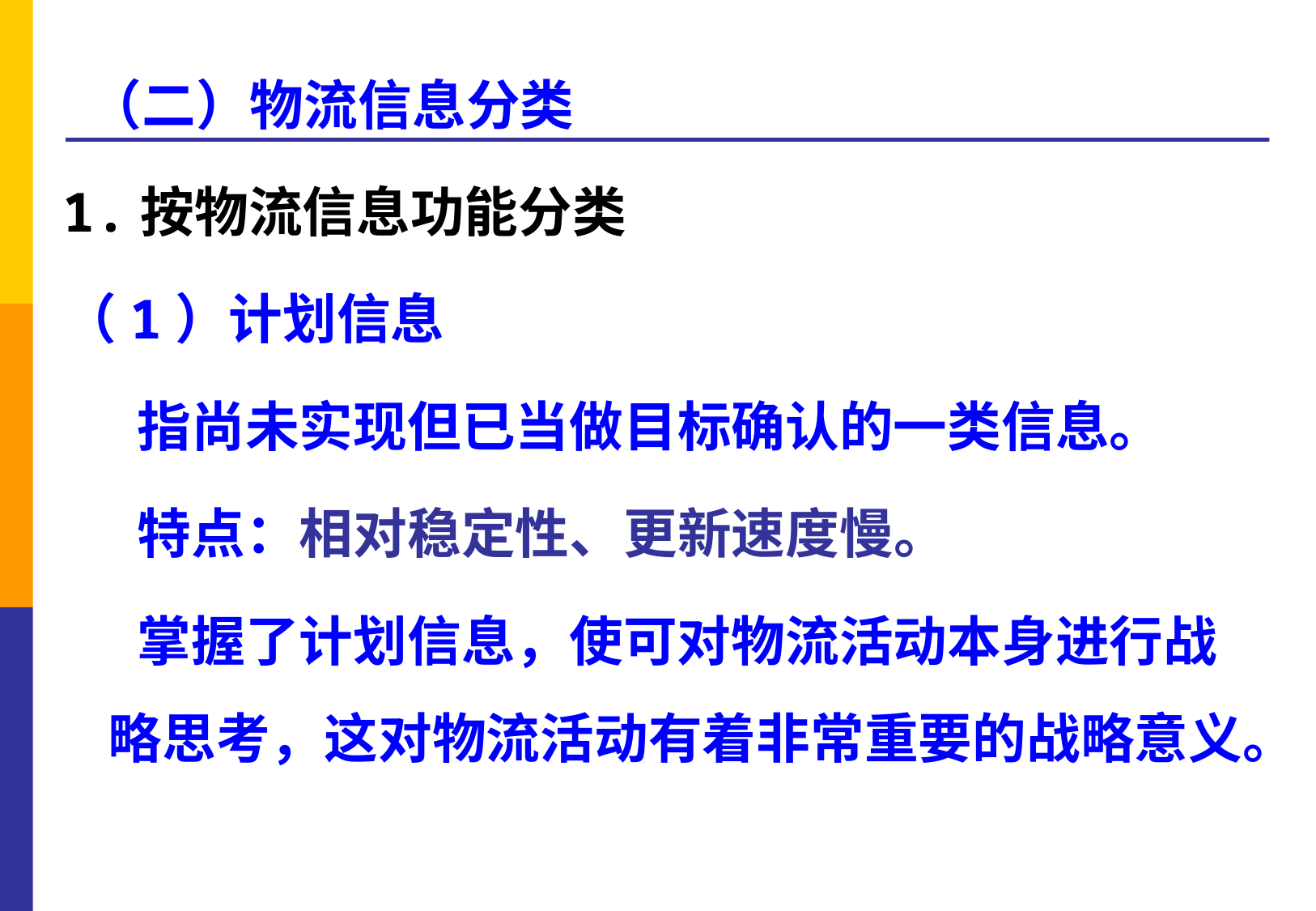

（二）物流信息分类
1.按物流信息功能分类
（1）计划信息
     指尚未实现但已当做目标确认的一类信息。
     特点：相对稳定性、更新速度慢。
     掌握了计划信息，使可对物流活动本身进行战略思考，这对物流活动有着非常重要的战略意义。